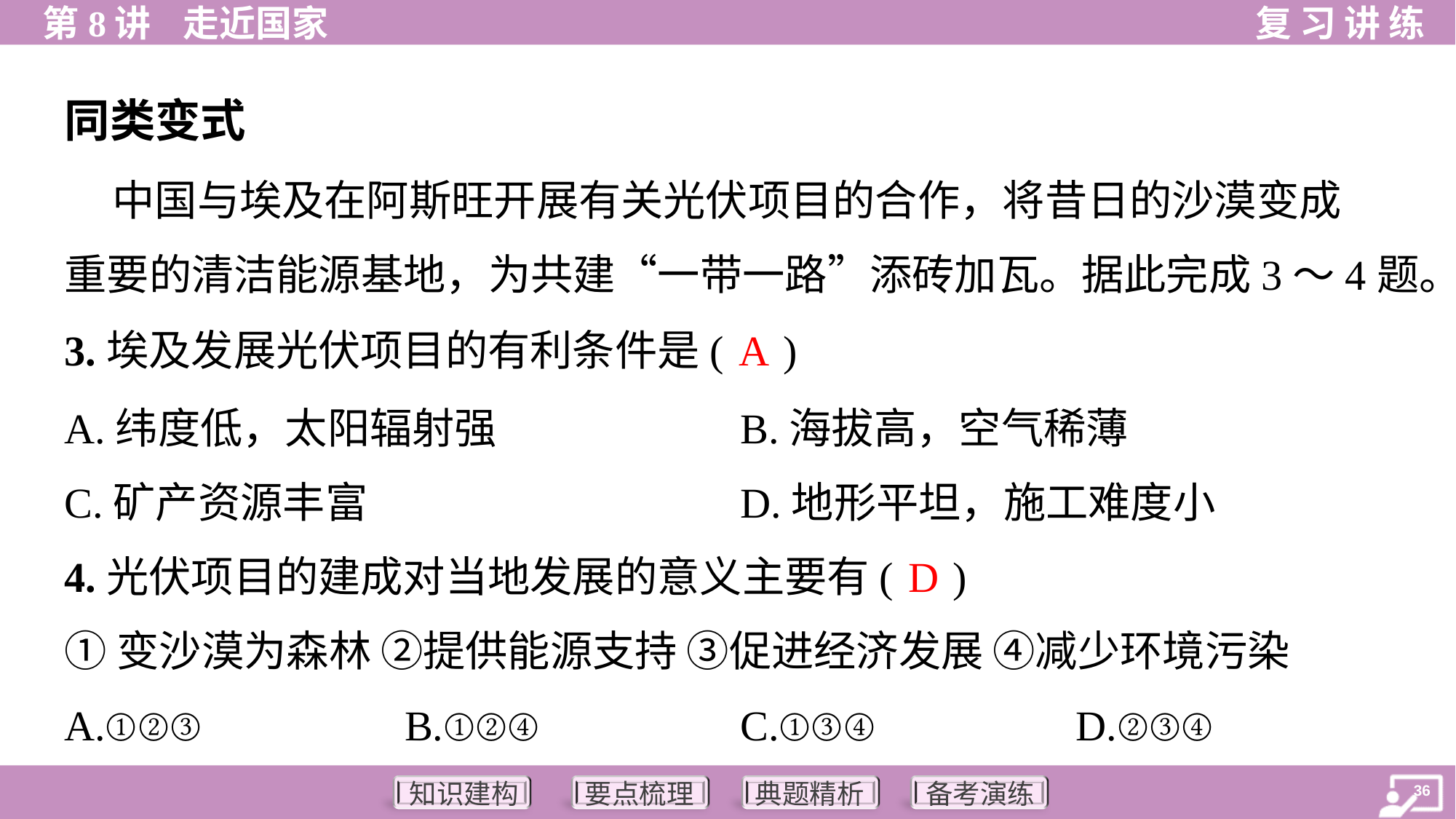

同类变式
    中国与埃及在阿斯旺开展有关光伏项目的合作，将昔日的沙漠变成
重要的清洁能源基地，为共建“一带一路”添砖加瓦。据此完成3～4题。
A
3.埃及发展光伏项目的有利条件是(     )
A.纬度低，太阳辐射强	B.海拔高，空气稀薄
C.矿产资源丰富	D.地形平坦，施工难度小
D
4.光伏项目的建成对当地发展的意义主要有(     )
①变沙漠为森林 ②提供能源支持 ③促进经济发展 ④减少环境污染
A.①②③	B.①②④	C.①③④	D.②③④